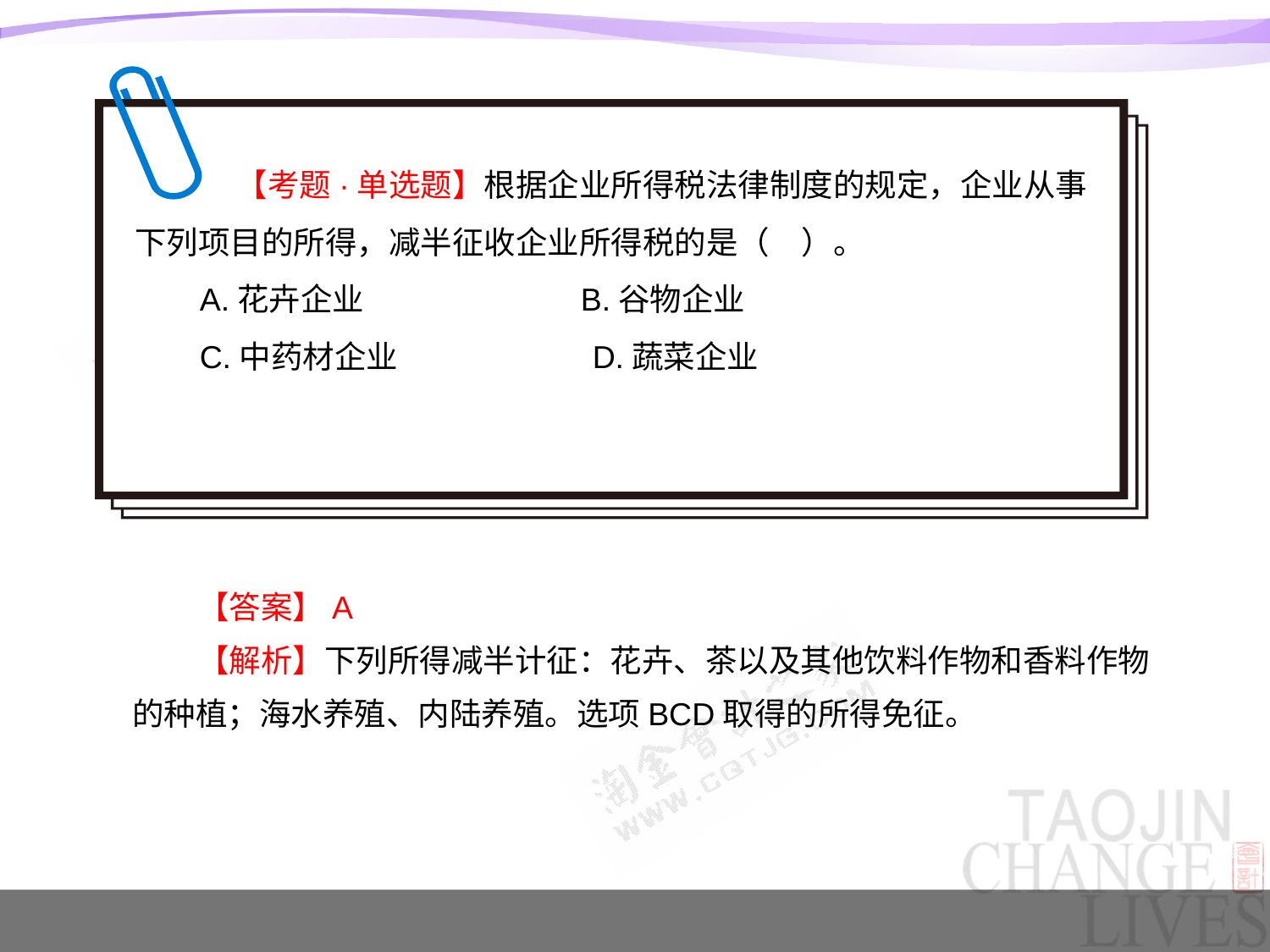

【考题·单选题】根据企业所得税法律制度的规定，企业从事下列项目的所得，减半征收企业所得税的是（　）。
A.花卉企业                             B.谷物企业
C.中药材企业                          D.蔬菜企业

【答案】A
【解析】下列所得减半计征：花卉、茶以及其他饮料作物和香料作物的种植；海水养殖、内陆养殖。选项BCD取得的所得免征。